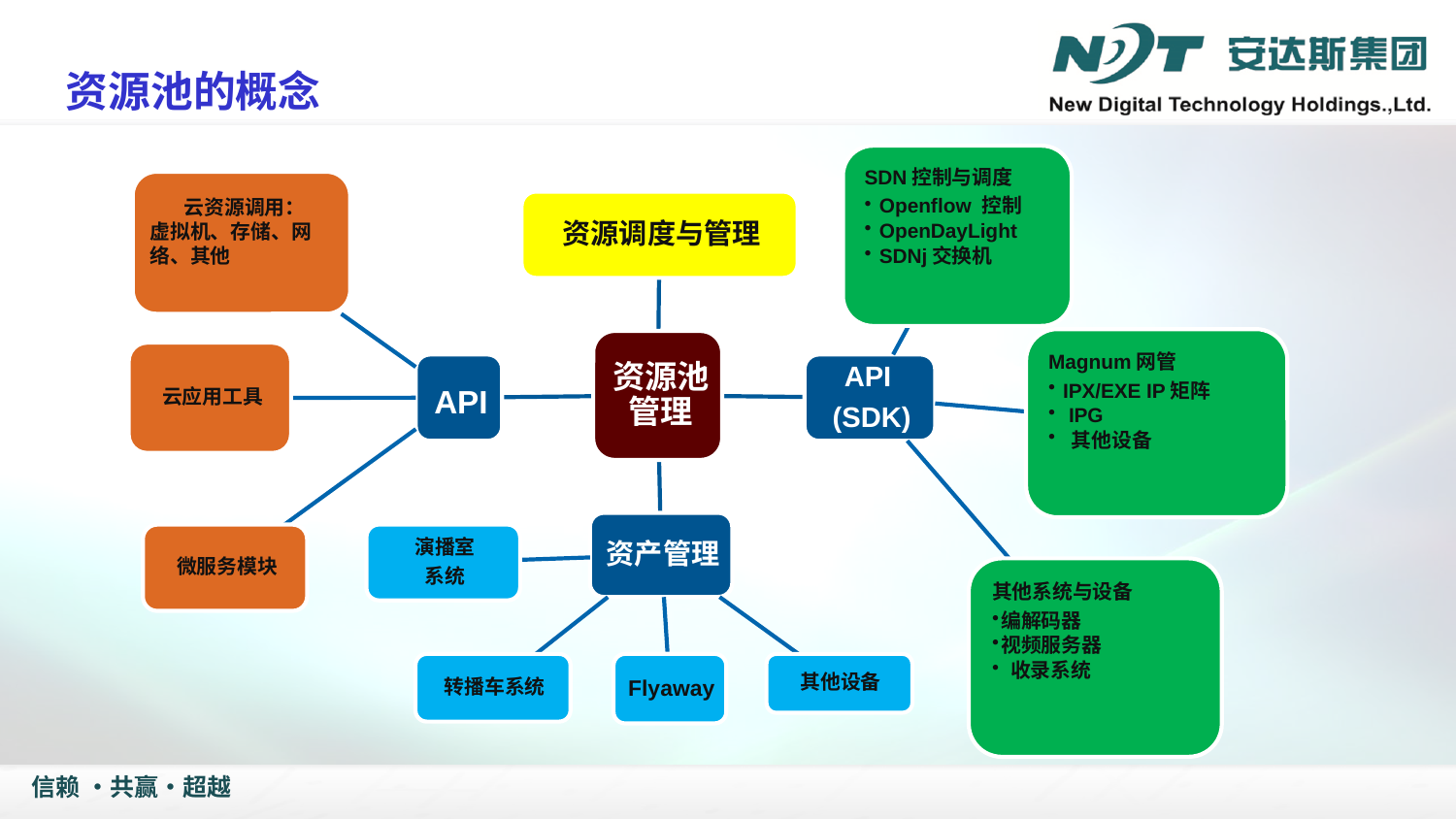

# Summary of API relation to Portal Developer
资源池的概念
资源池管理
API
(SDK)
Magnum网管
 IPX/EXE IP矩阵
  IPG
  其他设备
其他系统与设备
编解码器
视频服务器
 收录系统
SDN控制与调度
 Openflow 控制
 OpenDayLight
 SDNj交换机
资产管理
其他设备
Flyaway
转播车系统
演播室
系统
API
微服务模块
云应用工具
云资源调用：
虚拟机、存储、网络、其他

资源调度与管理